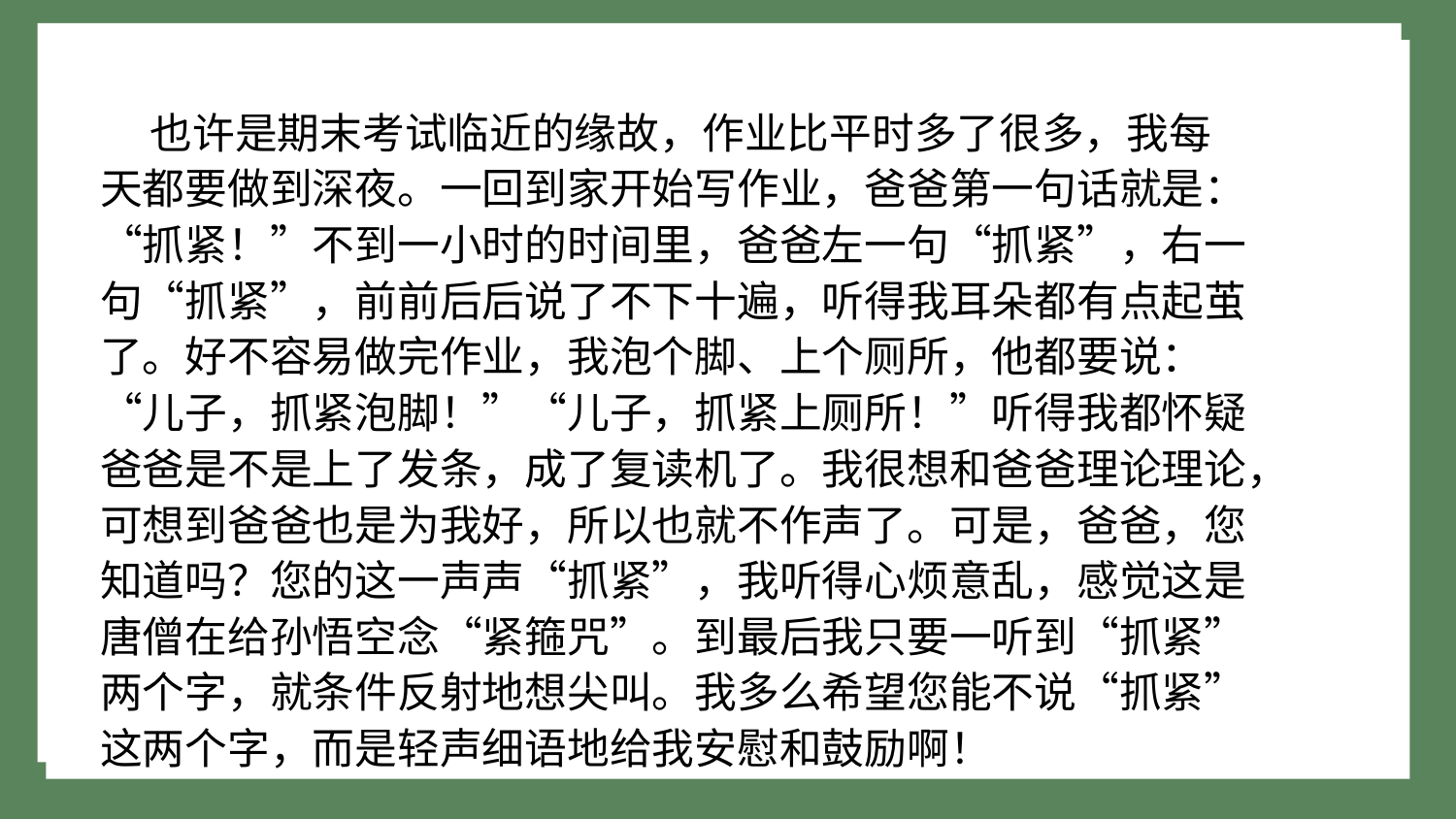

也许是期末考试临近的缘故，作业比平时多了很多，我每天都要做到深夜。一回到家开始写作业，爸爸第一句话就是：“抓紧！”不到一小时的时间里，爸爸左一句“抓紧”，右一句“抓紧”，前前后后说了不下十遍，听得我耳朵都有点起茧了。好不容易做完作业，我泡个脚、上个厕所，他都要说：“儿子，抓紧泡脚！”“儿子，抓紧上厕所！”听得我都怀疑爸爸是不是上了发条，成了复读机了。我很想和爸爸理论理论，可想到爸爸也是为我好，所以也就不作声了。可是，爸爸，您知道吗？您的这一声声“抓紧”，我听得心烦意乱，感觉这是唐僧在给孙悟空念“紧箍咒”。到最后我只要一听到“抓紧”两个字，就条件反射地想尖叫。我多么希望您能不说“抓紧”这两个字，而是轻声细语地给我安慰和鼓励啊！